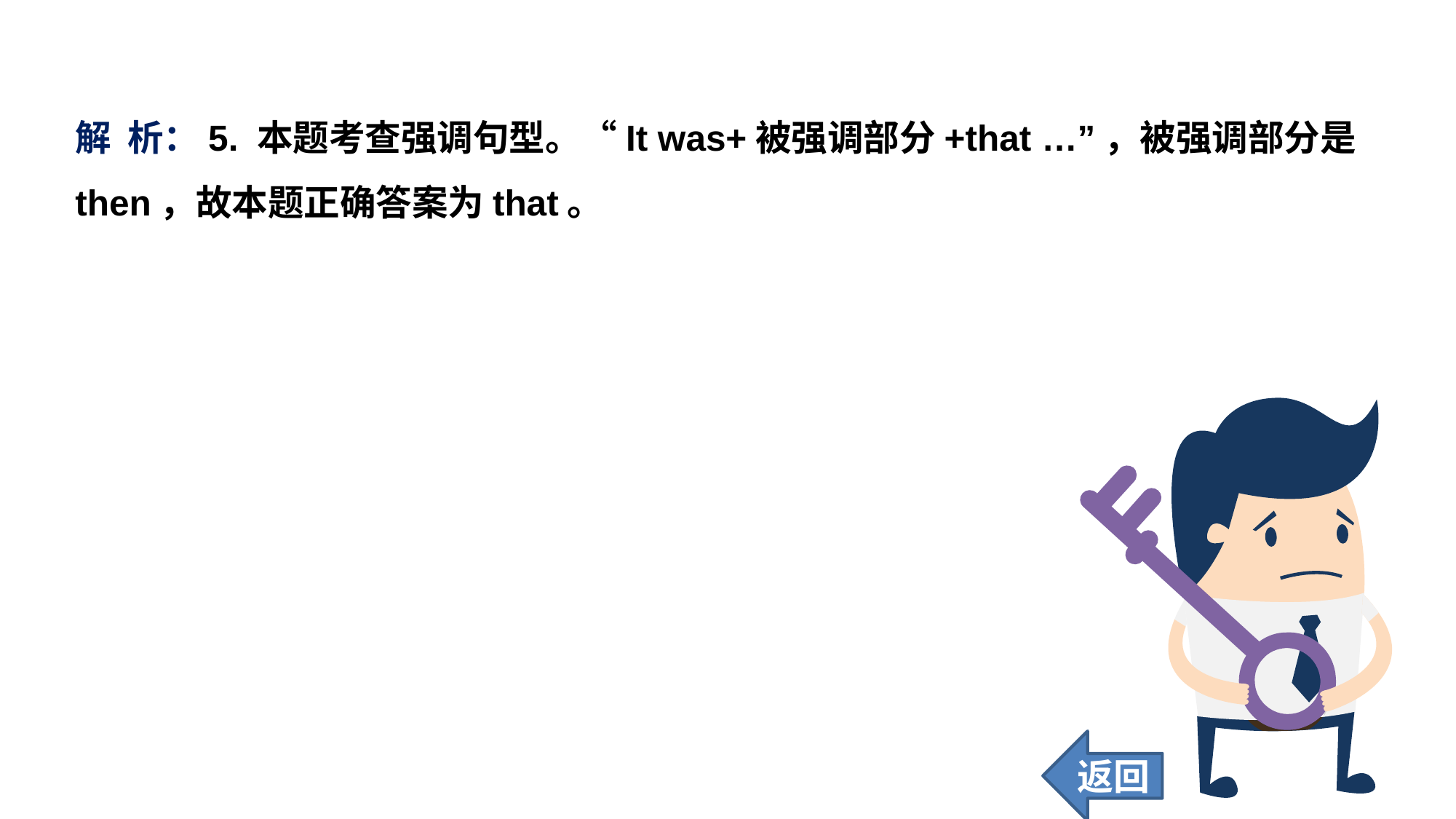

解  析：5. 本题考查强调句型。“It was+被强调部分+that …”，被强调部分是then，故本题正确答案为that。

返回
93